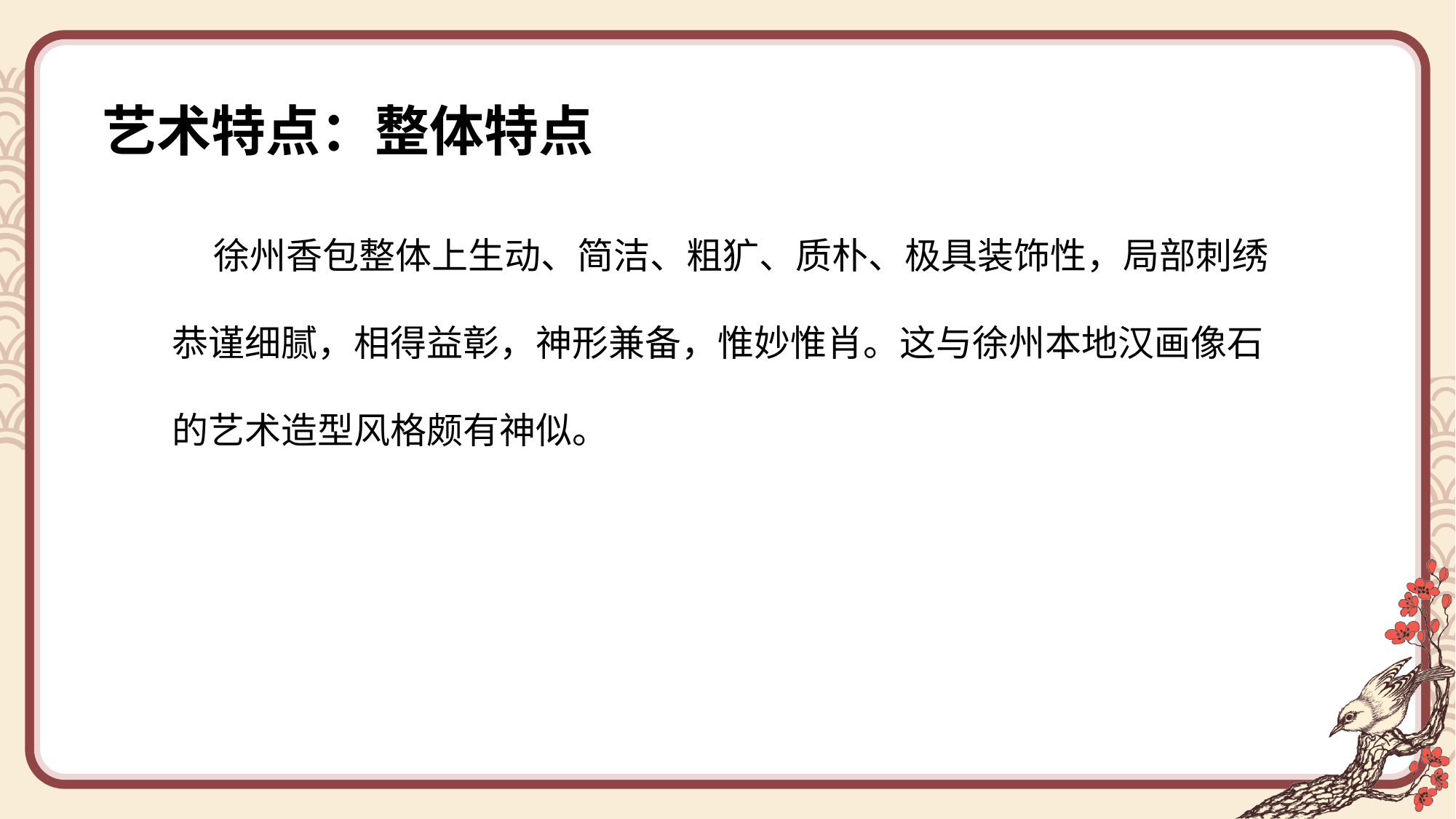

# 艺术特点：整体特点
    徐州香包整体上生动、简洁、粗犷、质朴、极具装饰性，局部刺绣恭谨细腻，相得益彰，神形兼备，惟妙惟肖。这与徐州本地汉画像石的艺术造型风格颇有神似。